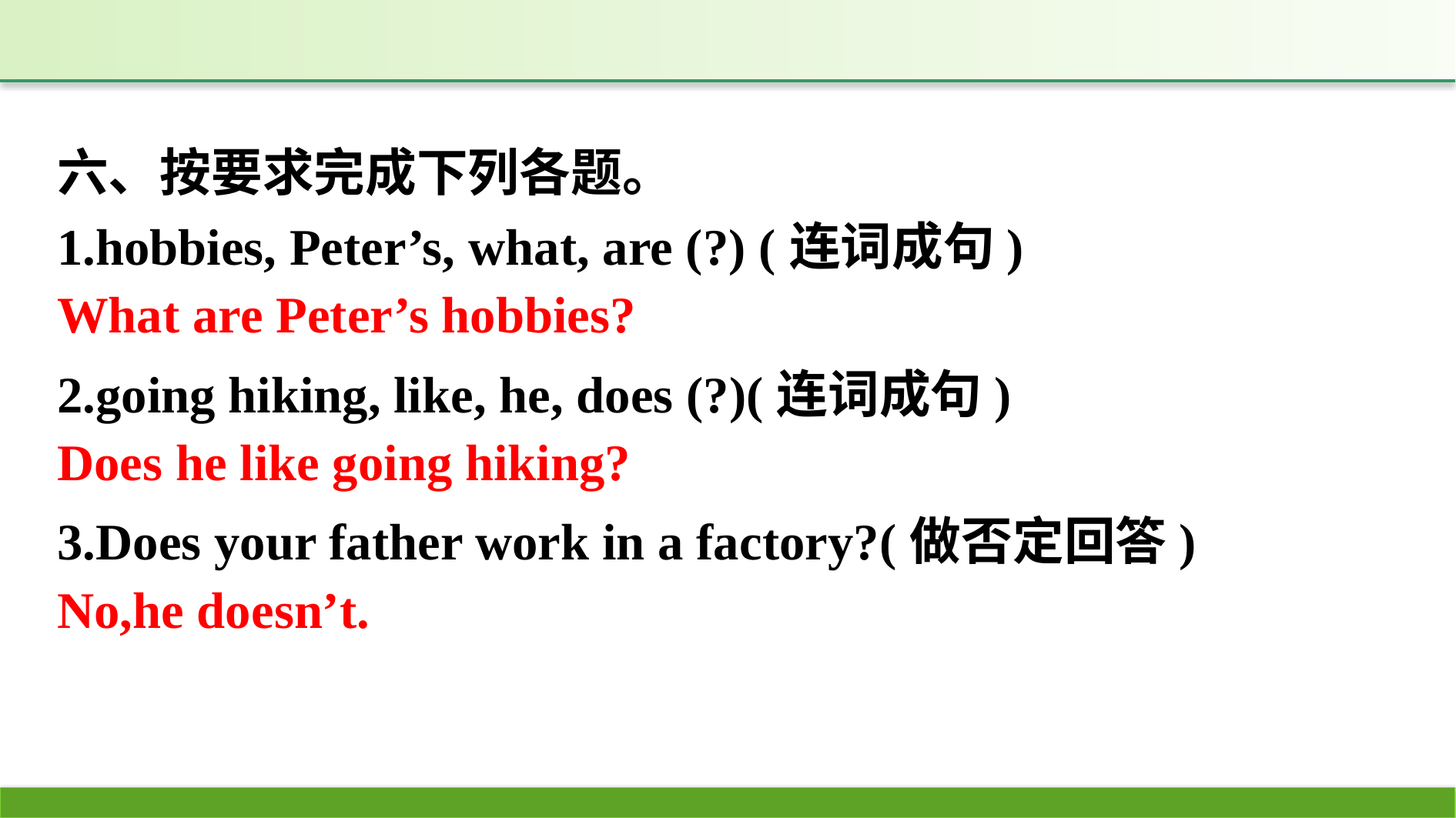

六、按要求完成下列各题。
1.hobbies, Peter’s, what, are (?) (连词成句)

2.going hiking, like, he, does (?)(连词成句)

3.Does your father work in a factory?(做否定回答)
What are Peter’s hobbies?

Does he like going hiking?

No,he doesn’t.